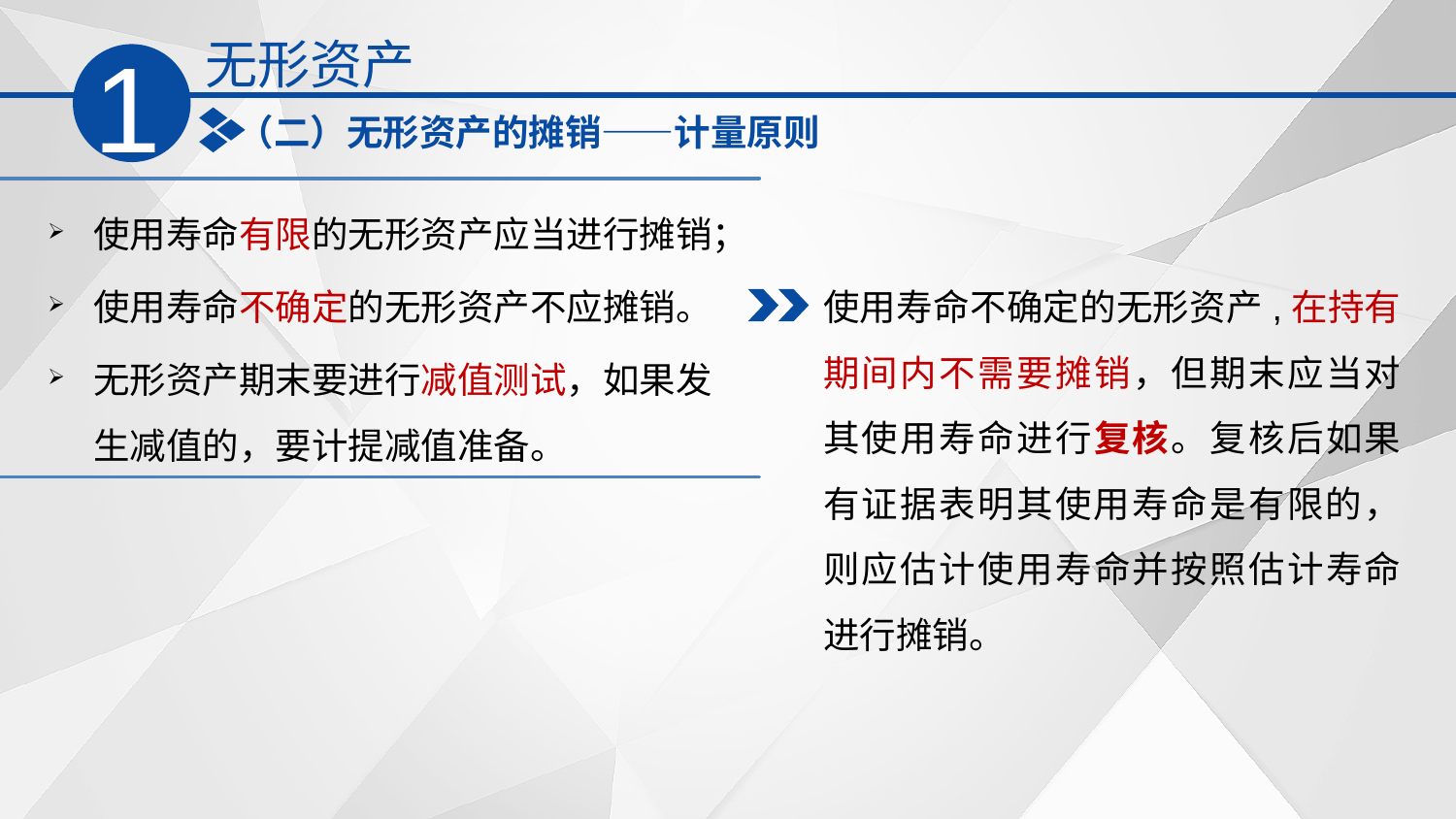

无形资产
1

（二）无形资产的摊销——计量原则

使用寿命有限的无形资产应当进行摊销；
使用寿命不确定的无形资产不应摊销。
无形资产期末要进行减值测试，如果发生减值的，要计提减值准备。
使用寿命不确定的无形资产,在持有期间内不需要摊销，但期末应当对其使用寿命进行复核。复核后如果有证据表明其使用寿命是有限的，则应估计使用寿命并按照估计寿命进行摊销。